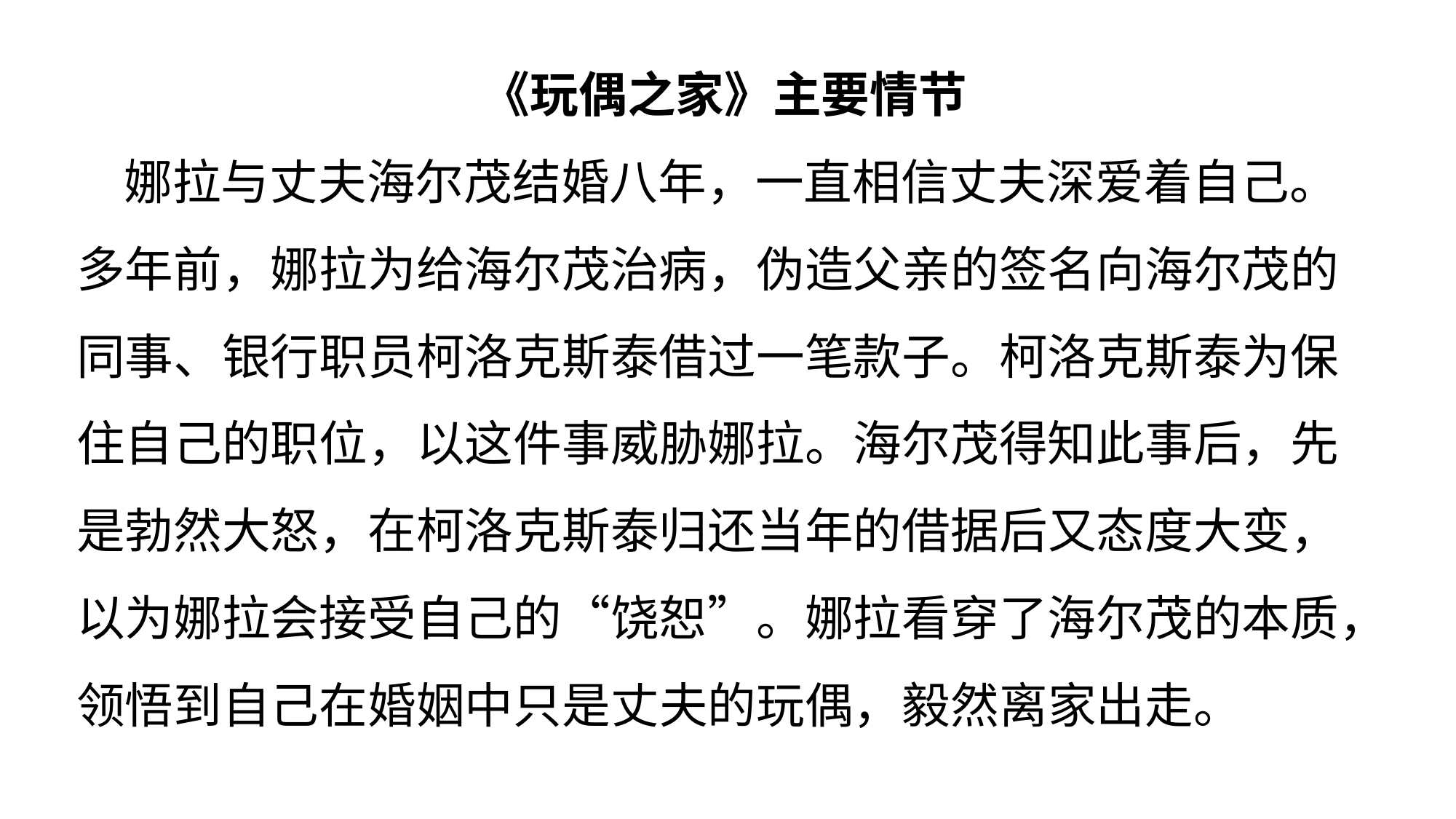

《玩偶之家》主要情节
      娜拉与丈夫海尔茂结婚八年，一直相信丈夫深爱着自己。多年前，娜拉为给海尔茂治病，伪造父亲的签名向海尔茂的同事、银行职员柯洛克斯泰借过一笔款子。柯洛克斯泰为保住自己的职位，以这件事威胁娜拉。海尔茂得知此事后，先是勃然大怒，在柯洛克斯泰归还当年的借据后又态度大变，以为娜拉会接受自己的“饶恕”。娜拉看穿了海尔茂的本质，领悟到自己在婚姻中只是丈夫的玩偶，毅然离家出走。